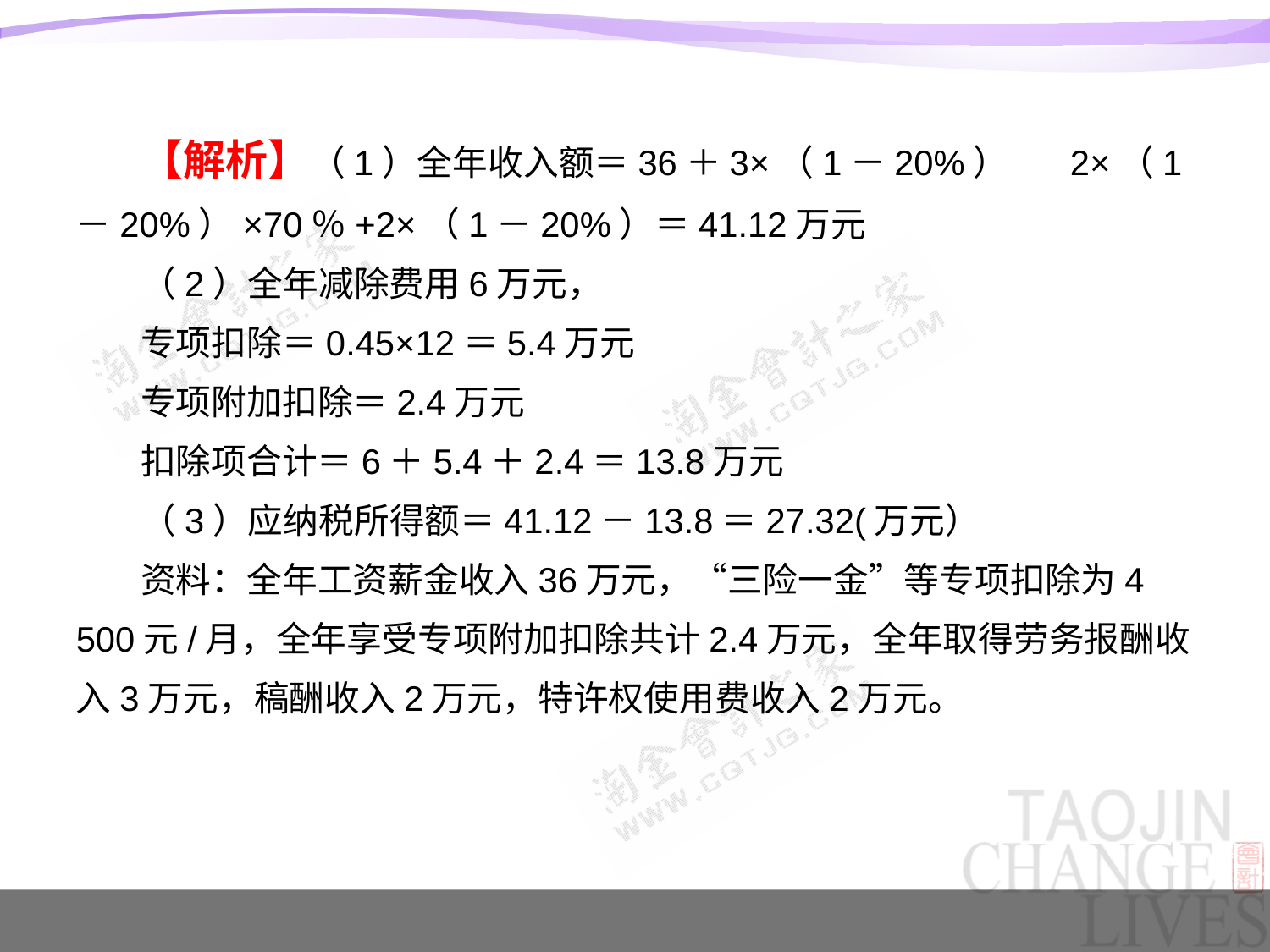

#
【解析】（1）全年收入额＝36＋3×（1－20%）＋2×（1－20%）×70％+2×（1－20%）＝41.12万元
（2）全年减除费用6万元，
专项扣除＝0.45×12＝5.4万元
专项附加扣除＝2.4万元
扣除项合计＝6＋5.4＋2.4＝13.8万元
（3）应纳税所得额＝41.12－13.8＝27.32(万元）
资料：全年工资薪金收入36万元，“三险一金”等专项扣除为4 500元/月，全年享受专项附加扣除共计2.4万元，全年取得劳务报酬收入3万元，稿酬收入2万元，特许权使用费收入2万元。